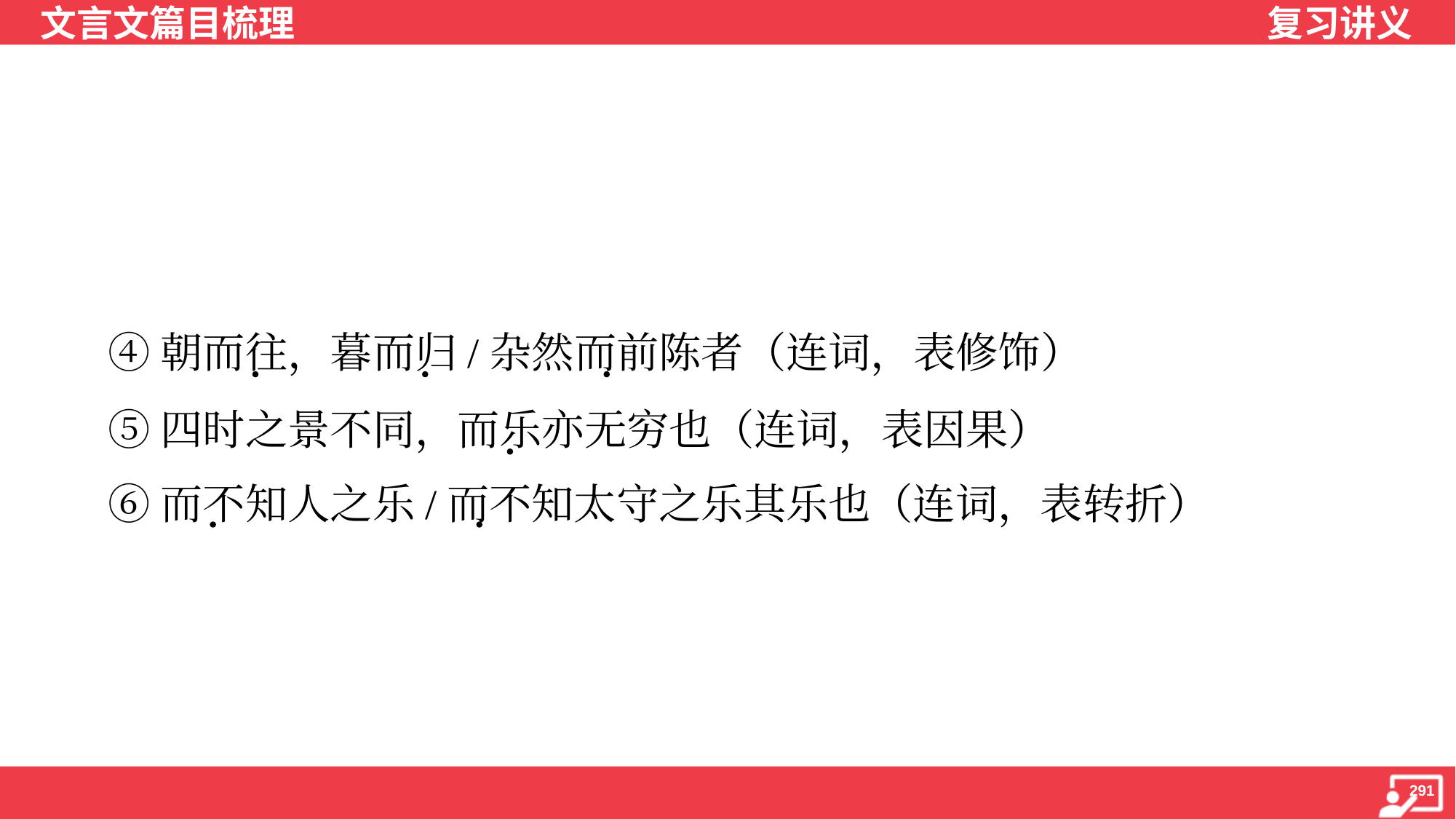

④朝而往，暮而归/杂然而前陈者（连词，表修饰）
    ⑤四时之景不同，而乐亦无穷也（连词，表因果）
    ⑥而不知人之乐/而不知太守之乐其乐也（连词，表转折）